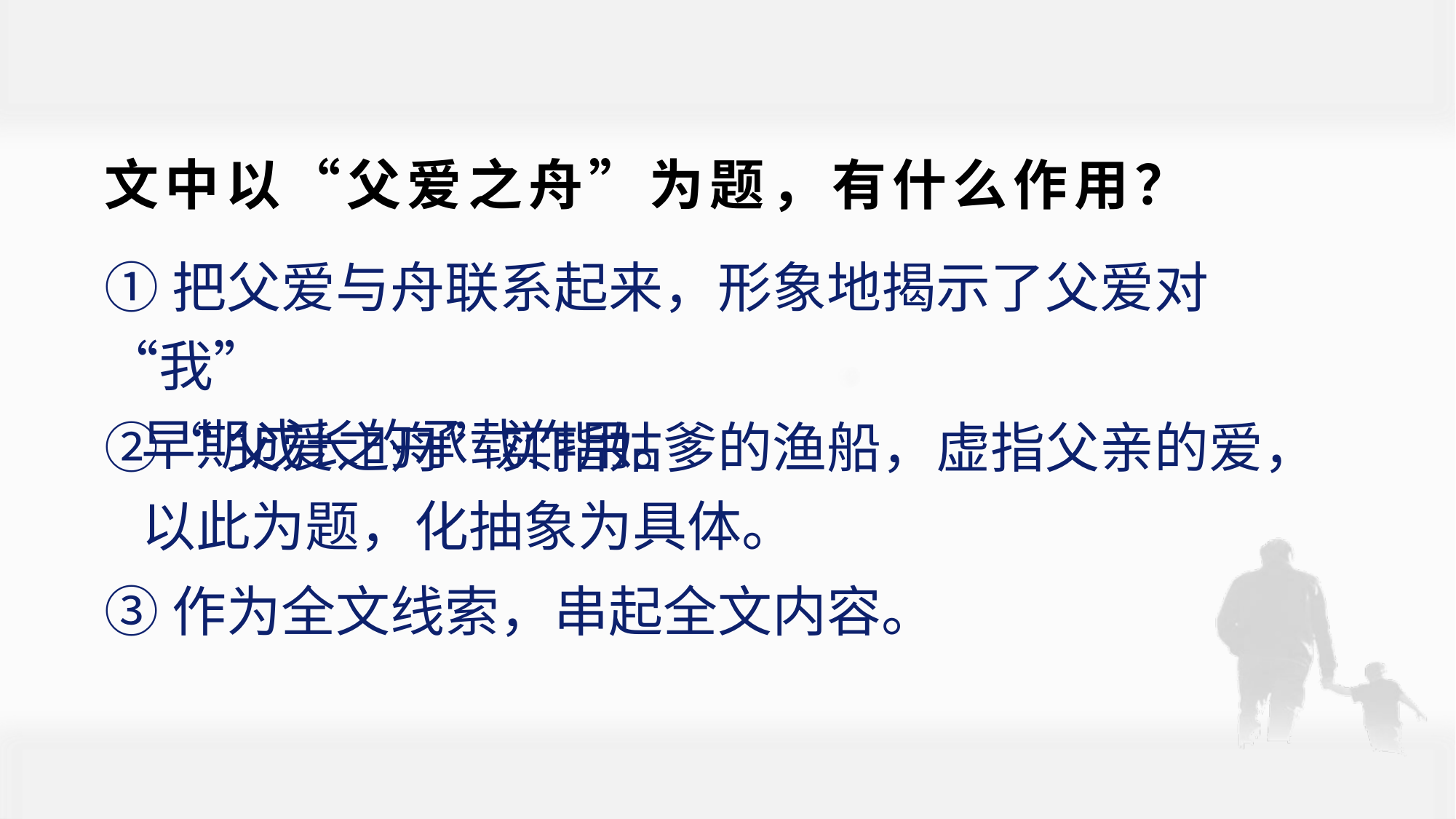

文中以“父爱之舟”为题，有什么作用？
①把父爱与舟联系起来，形象地揭示了父爱对“我”
  早期成长的承载作用。
②“父爱之舟”实指姑爹的渔船，虚指父亲的爱，
  以此为题，化抽象为具体。
③作为全文线索，串起全文内容。